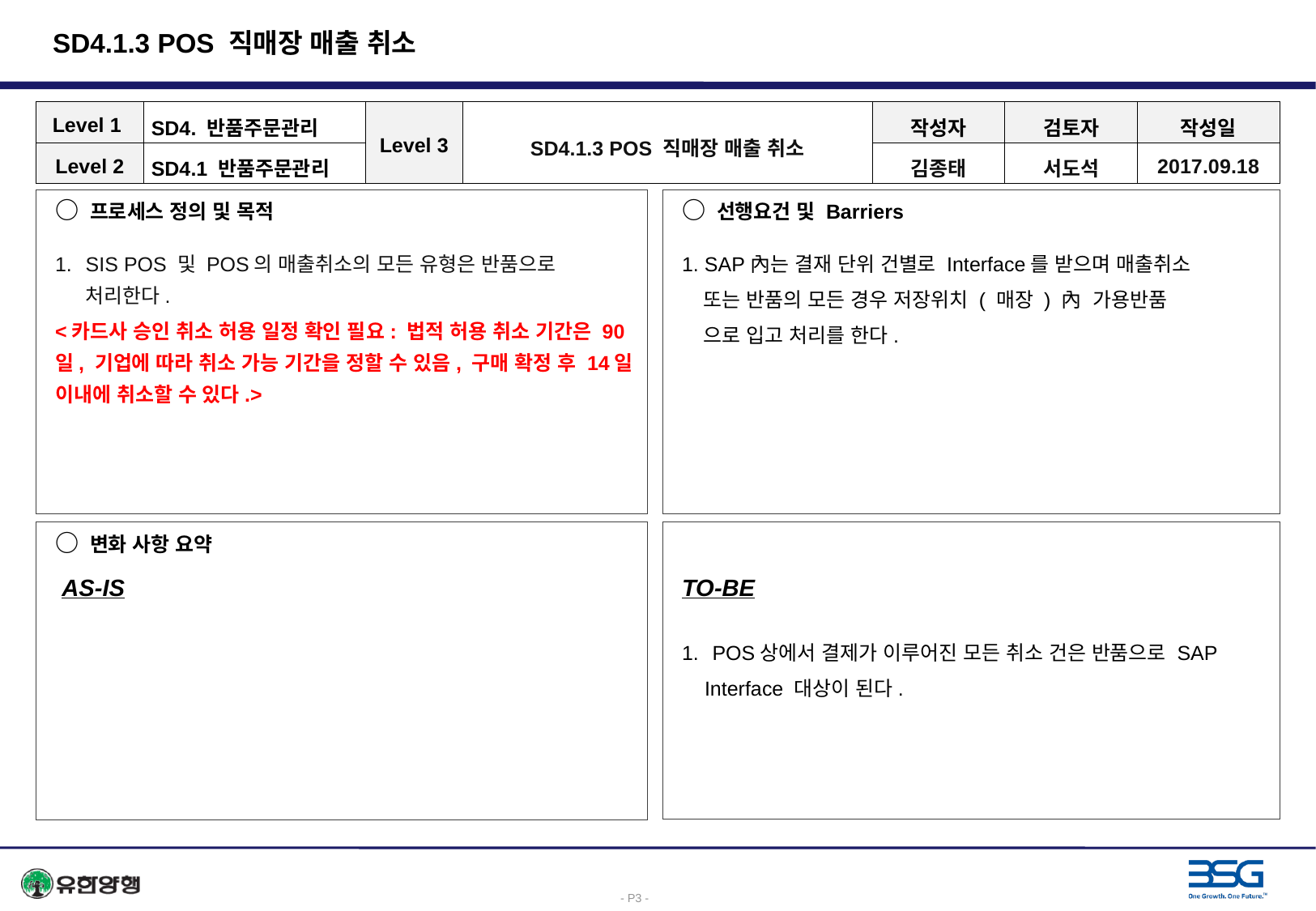

# SD4.1.3 POS 직매장 매출 취소
| Level 1 | SD4. 반품주문관리 | Level 3 | SD4.1.3 POS 직매장 매출 취소 | 작성자 | 검토자 | 작성일 |
| --- | --- | --- | --- | --- | --- | --- |
| Level 2 | SD4.1 반품주문관리 |  |  | 김종태 | 서도석 | 2017.09.18 |
○ 프로세스 정의 및 목적

SIS POS 및 POS의 매출취소의 모든 유형은 반품으로 처리한다.
<카드사 승인 취소 허용 일정 확인 필요: 법적 허용 취소 기간은 90일, 기업에 따라 취소 가능 기간을 정할 수 있음, 구매 확정 후 14일 이내에 취소할 수 있다.>
○ 선행요건 및 Barriers

1. SAP內는 결재 단위 건별로 Interface를 받으며 매출취소
   또는 반품의 모든 경우 저장위치 ( 매장 ) 內  가용반품
   으로 입고 처리를 한다.

○ 변화 사항 요약

 AS-IS

TO-BE

POS상에서 결제가 이루어진 모든 취소 건은 반품으로 SAP
    Interface 대상이 된다.